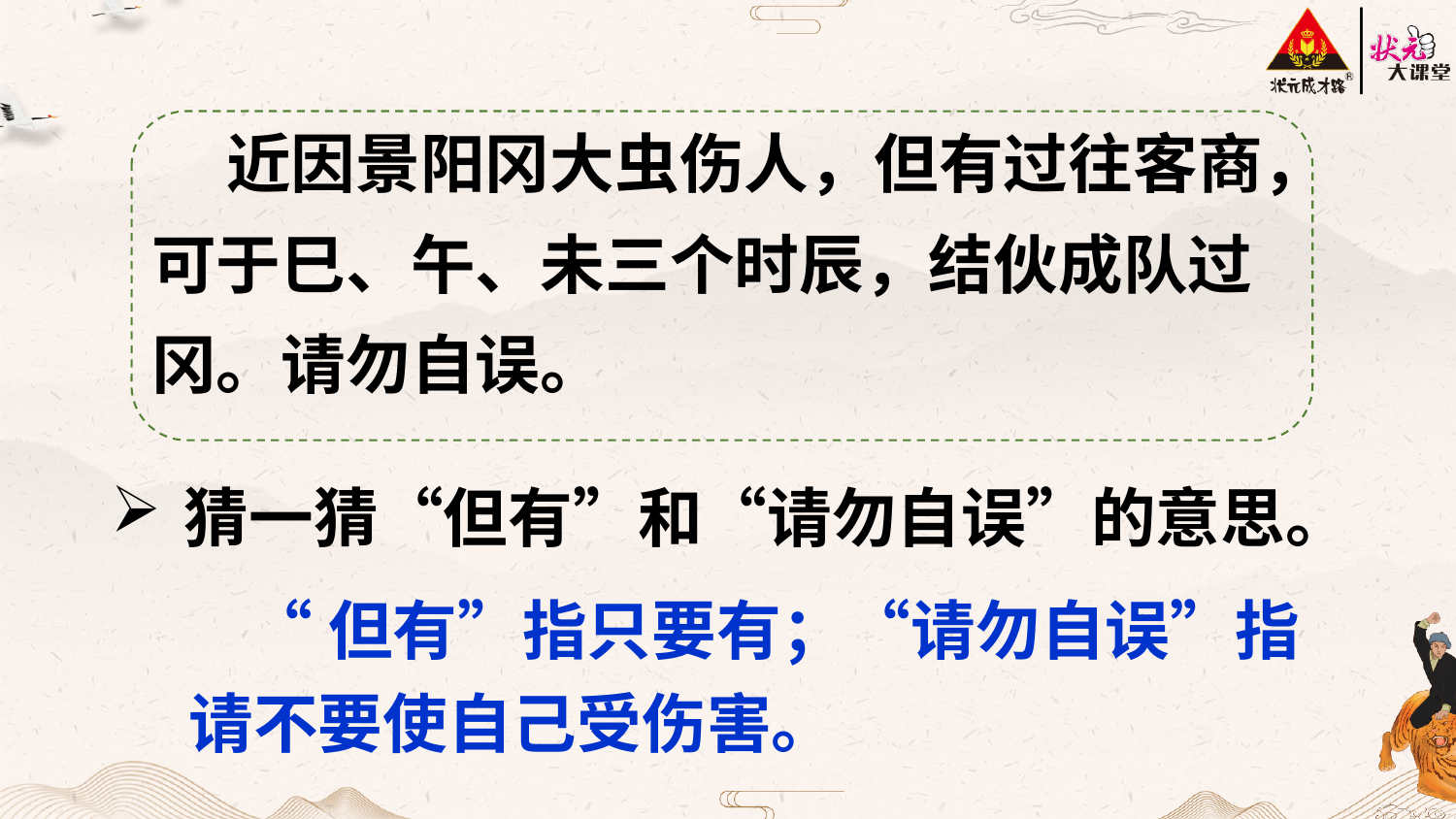

近因景阳冈大虫伤人，但有过往客商，可于巳、午、未三个时辰，结伙成队过冈。请勿自误。

猜一猜“但有”和“请勿自误”的意思。
    “但有”指只要有；“请勿自误”指请不要使自己受伤害。